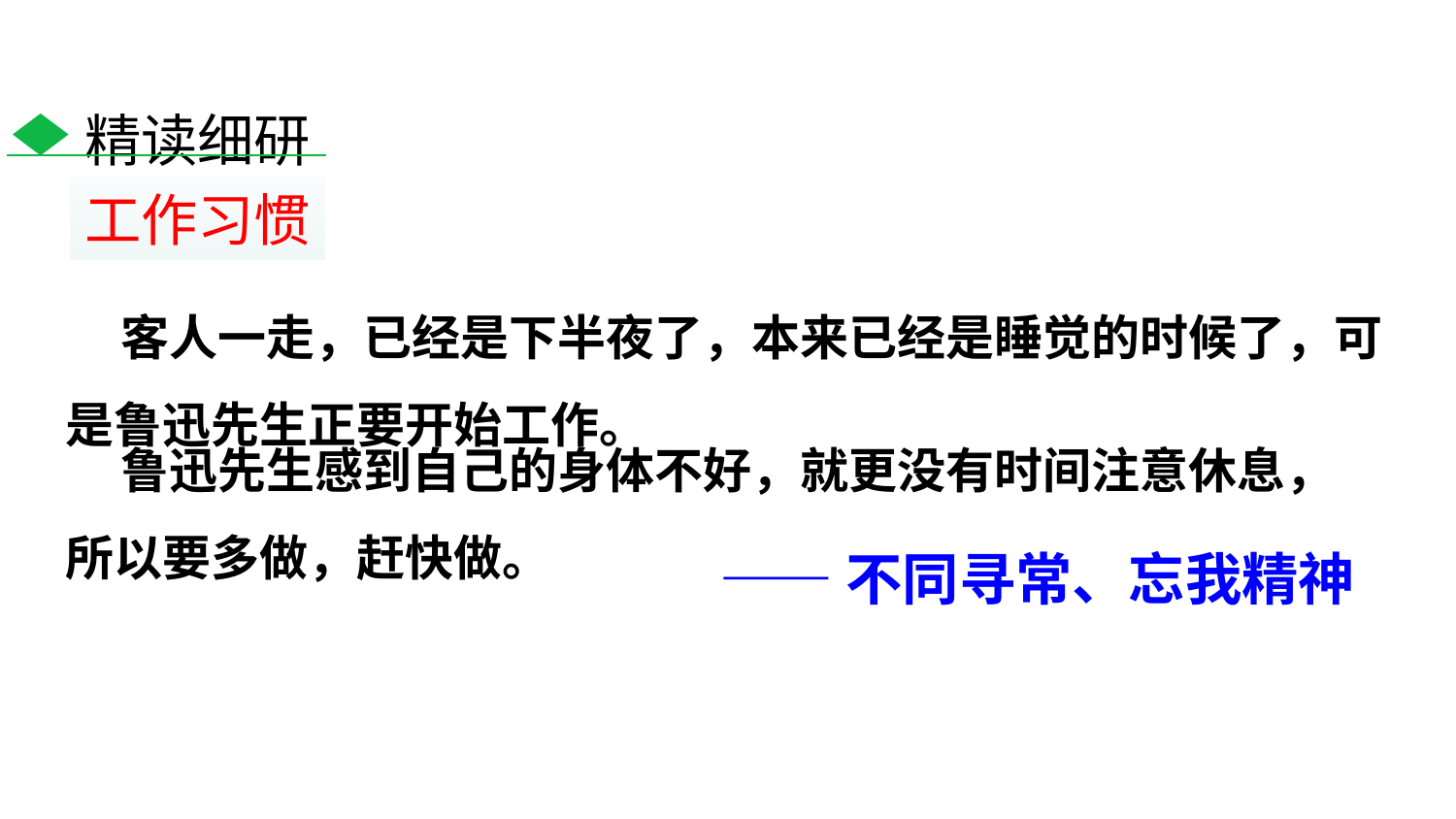

精读细研

工作习惯
    客人一走，已经是下半夜了，本来已经是睡觉的时候了，可是鲁迅先生正要开始工作。
    鲁迅先生感到自己的身体不好，就更没有时间注意休息，所以要多做，赶快做。
——不同寻常、忘我精神